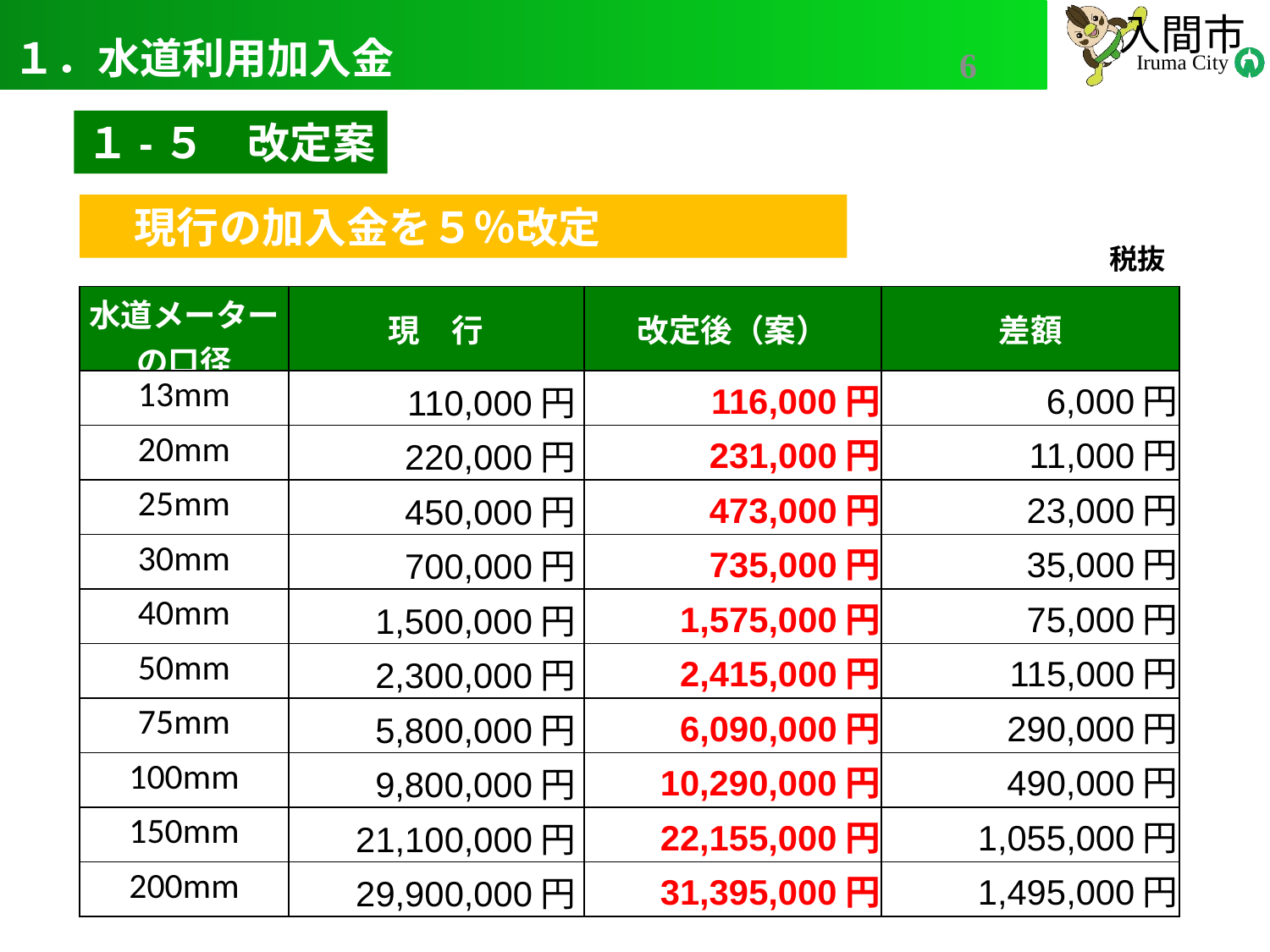

# １．水道利用加入金
6
１-５　改定案
　現行の加入金を５％改定
税抜
| 水道メーターの口径 | 現　行 | 改定後（案） | 差額 |
| --- | --- | --- | --- |
| 13mm | 110,000円 | 116,000円 | 6,000円 |
| 20mm | 220,000円 | 231,000円 | 11,000円 |
| 25mm | 450,000円 | 473,000円 | 23,000円 |
| 30mm | 700,000円 | 735,000円 | 35,000円 |
| 40mm | 1,500,000円 | 1,575,000円 | 75,000円 |
| 50mm | 2,300,000円 | 2,415,000円 | 115,000円 |
| 75mm | 5,800,000円 | 6,090,000円 | 290,000円 |
| 100mm | 9,800,000円 | 10,290,000円 | 490,000円 |
| 150mm | 21,100,000円 | 22,155,000円 | 1,055,000円 |
| 200mm | 29,900,000円 | 31,395,000円 | 1,495,000円 |